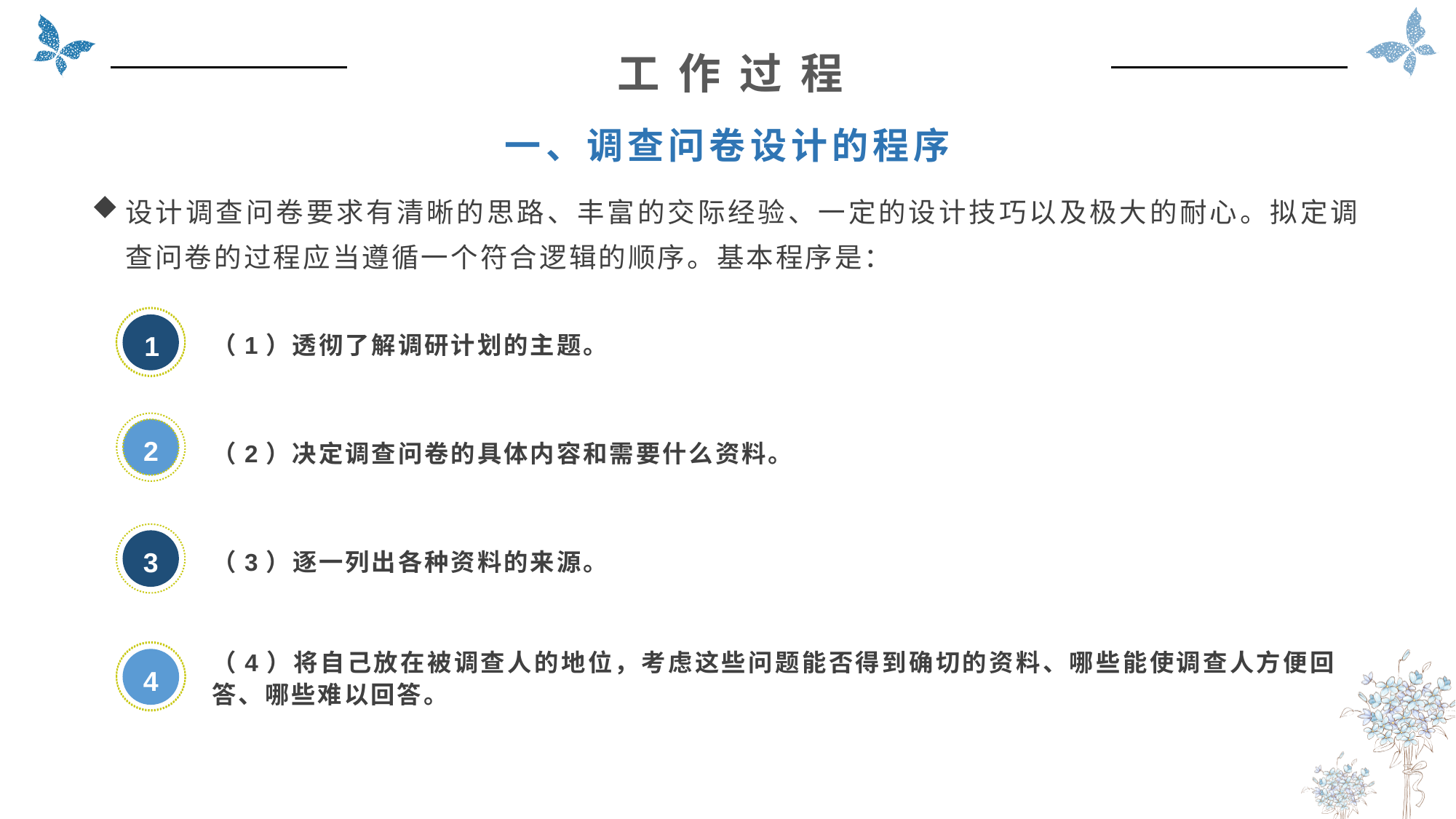

工 作 过 程
一、调查问卷设计的程序
设计调查问卷要求有清晰的思路、丰富的交际经验、一定的设计技巧以及极大的耐心。拟定调查问卷的过程应当遵循一个符合逻辑的顺序。基本程序是：
（1）透彻了解调研计划的主题。

1

2
（2）决定调查问卷的具体内容和需要什么资料。
（3）逐一列出各种资料的来源。

3
（4）将自己放在被调查人的地位，考虑这些问题能否得到确切的资料、哪些能使调查人方便回答、哪些难以回答。

4